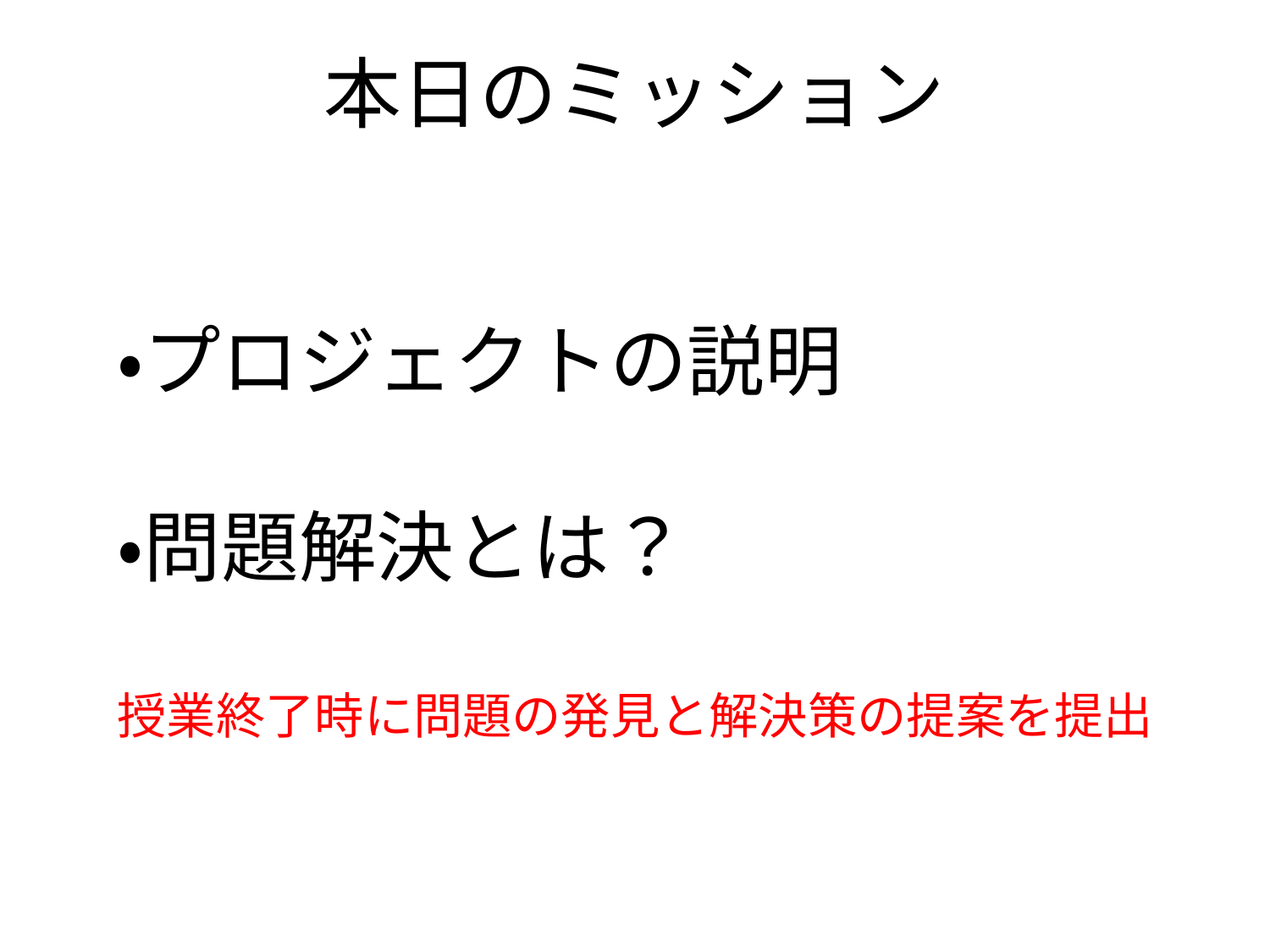

本日のミッション
・プロジェクトの説明

・問題解決とは？

授業終了時に問題の発見と解決策の提案を提出